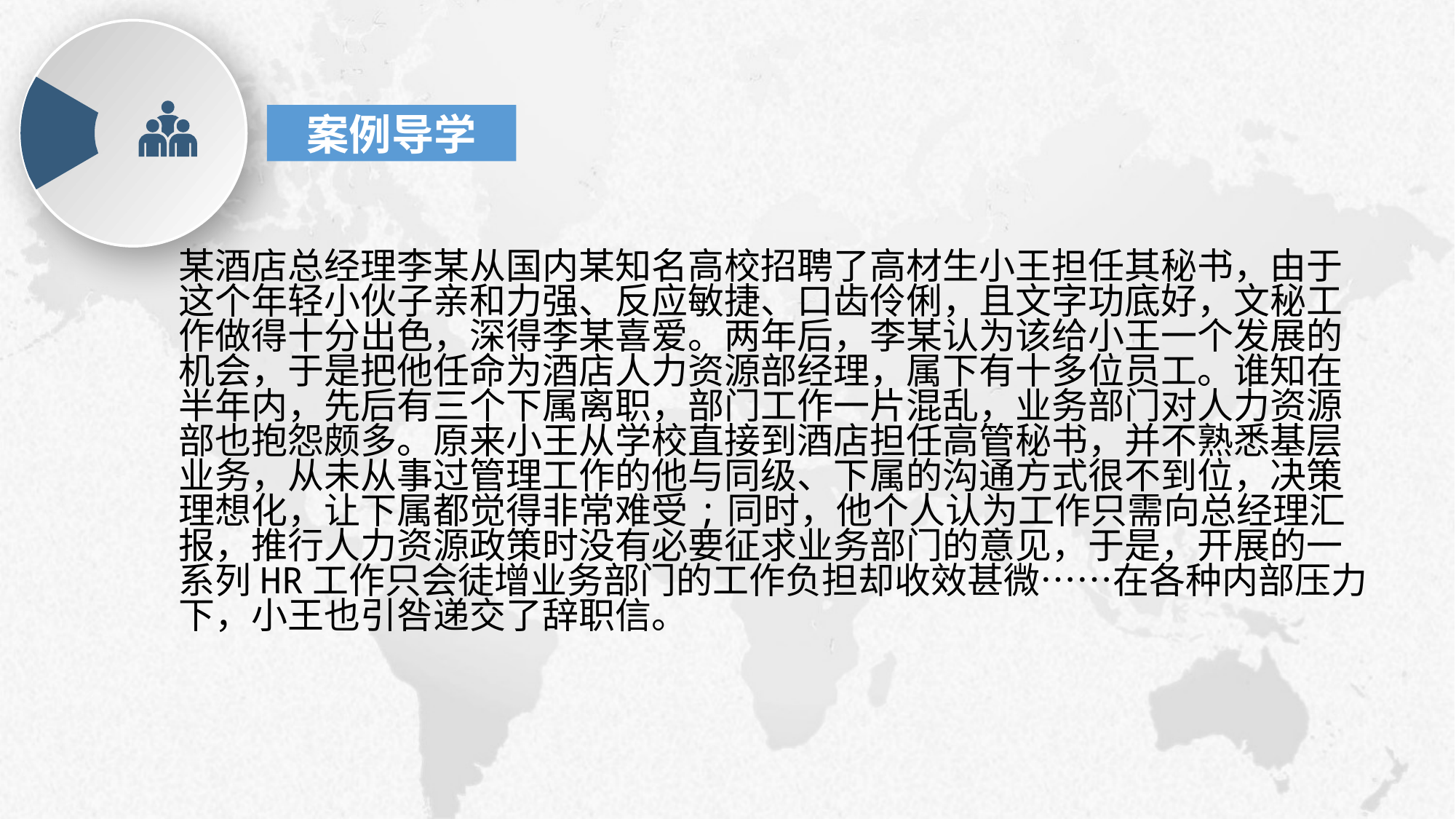

案例导学
某酒店总经理李某从国内某知名高校招聘了高材生小王担任其秘书，由于这个年轻小伙子亲和力强、反应敏捷、口齿伶俐，且文字功底好，文秘工作做得十分出色，深得李某喜爱。两年后，李某认为该给小王一个发展的机会，于是把他任命为酒店人力资源部经理，属下有十多位员工。谁知在半年内，先后有三个下属离职，部门工作一片混乱，业务部门对人力资源部也抱怨颇多。原来小王从学校直接到酒店担任高管秘书，并不熟悉基层业务，从未从事过管理工作的他与同级、下属的沟通方式很不到位，决策理想化，让下属都觉得非常难受;同时，他个人认为工作只需向总经理汇报，推行人力资源政策时没有必要征求业务部门的意见，于是，开展的一系列HR工作只会徒增业务部门的工作负担却收效甚微……在各种内部压力下，小王也引咎递交了辞职信。